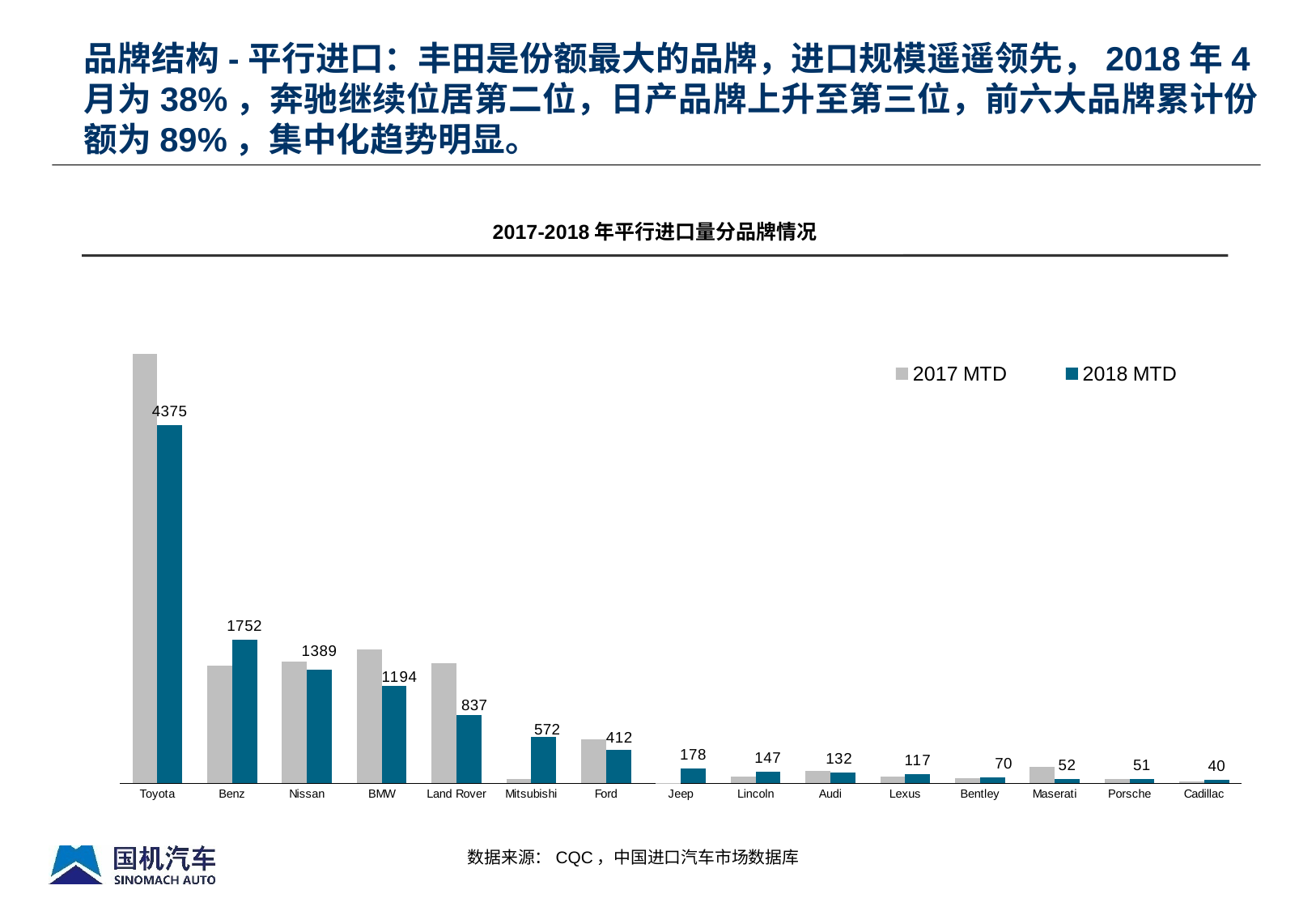

品牌结构-平行进口：丰田是份额最大的品牌，进口规模遥遥领先，2018年4月为38%，奔驰继续位居第二位，日产品牌上升至第三位，前六大品牌累计份额为89%，集中化趋势明显。
2017-2018年平行进口量分品牌情况

### Chart

| Category | 2017 MTD | 2018 MTD |
|---|---|---|
| Toyota | 5246.0 | 4375.0 |
| Benz | 1441.0 | 1752.0 |
| Nissan | 1484.0 | 1389.0 |
| BMW | 1637.0 | 1194.0 |
| Land Rover | 1472.0 | 837.0 |
| Mitsubishi | 54.0 | 572.0 |
| Ford | 543.0 | 412.0 |
| Jeep | 3.0 | 178.0 |
| Lincoln | 81.0 | 147.0 |
| Audi | 154.0 | 132.0 |
| Lexus | 87.0 | 117.0 |
| Bentley | 61.0 | 70.0 |
| Maserati | 199.0 | 52.0 |
| Porsche | 58.0 | 51.0 |
| Cadillac | 27.0 | 40.0 |
数据来源：CQC，中国进口汽车市场数据库